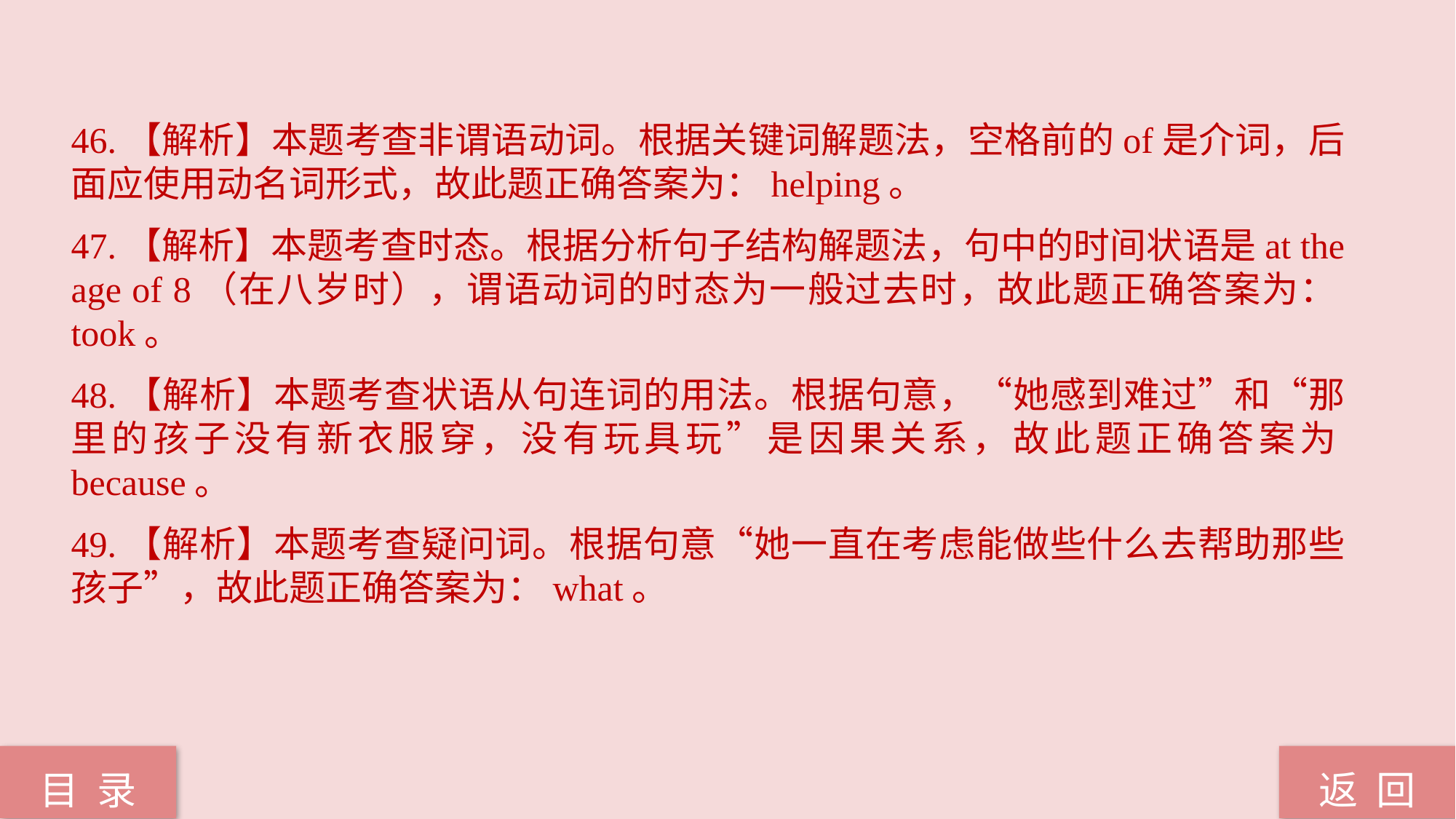

46.【解析】本题考查非谓语动词。根据关键词解题法，空格前的of是介词，后面应使用动名词形式，故此题正确答案为：helping。
47.【解析】本题考查时态。根据分析句子结构解题法，句中的时间状语是at the age of 8（在八岁时），谓语动词的时态为一般过去时，故此题正确答案为：took。
48.【解析】本题考查状语从句连词的用法。根据句意，“她感到难过”和“那里的孩子没有新衣服穿，没有玩具玩”是因果关系，故此题正确答案为because。
49.【解析】本题考查疑问词。根据句意“她一直在考虑能做些什么去帮助那些孩子”，故此题正确答案为：what。
返  回